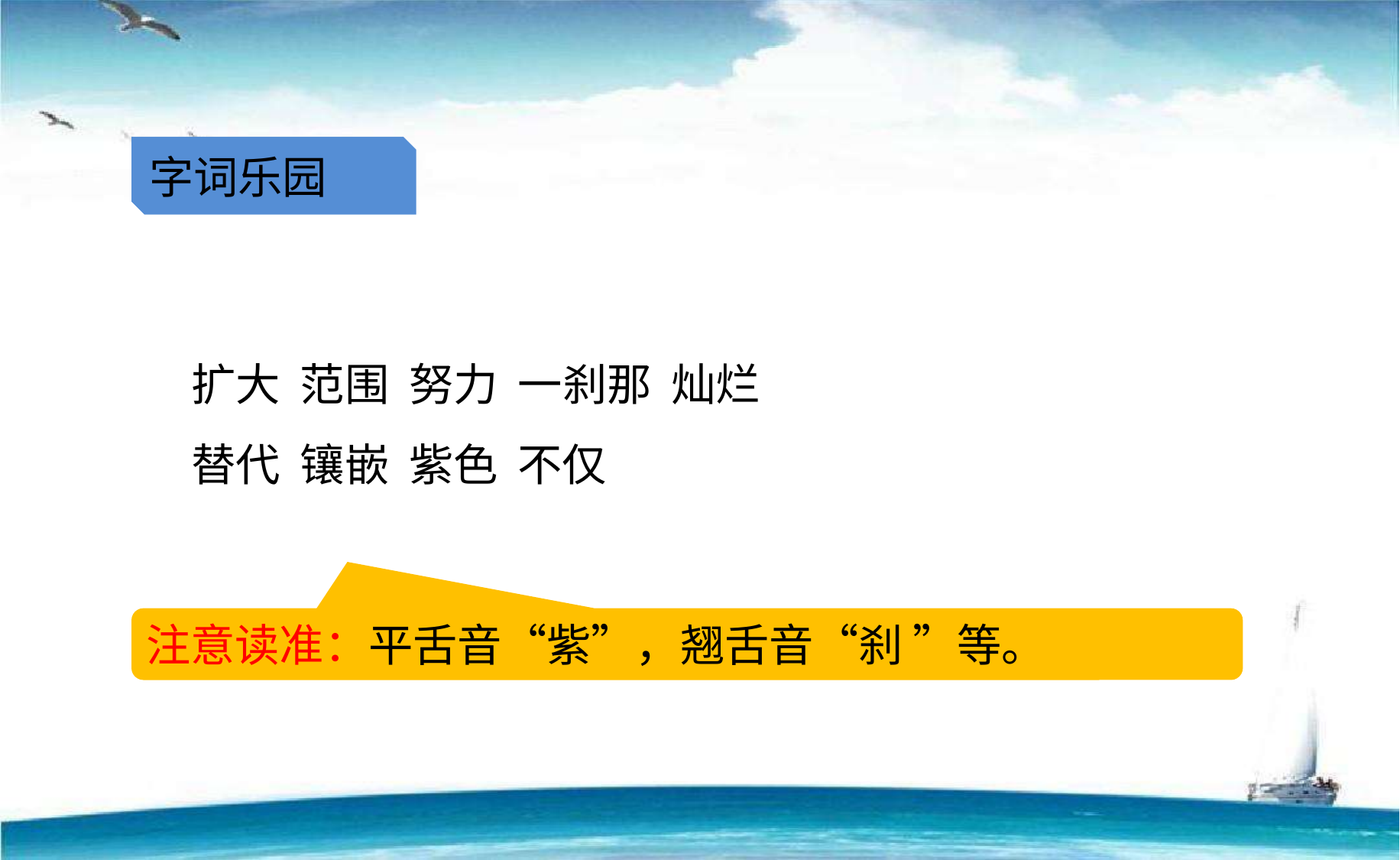

字词乐园

扩大  范围  努力  一刹那  灿烂
替代  镶嵌  紫色  不仅
注意读准：平舌音“紫”，翘舌音“刹 ”等。